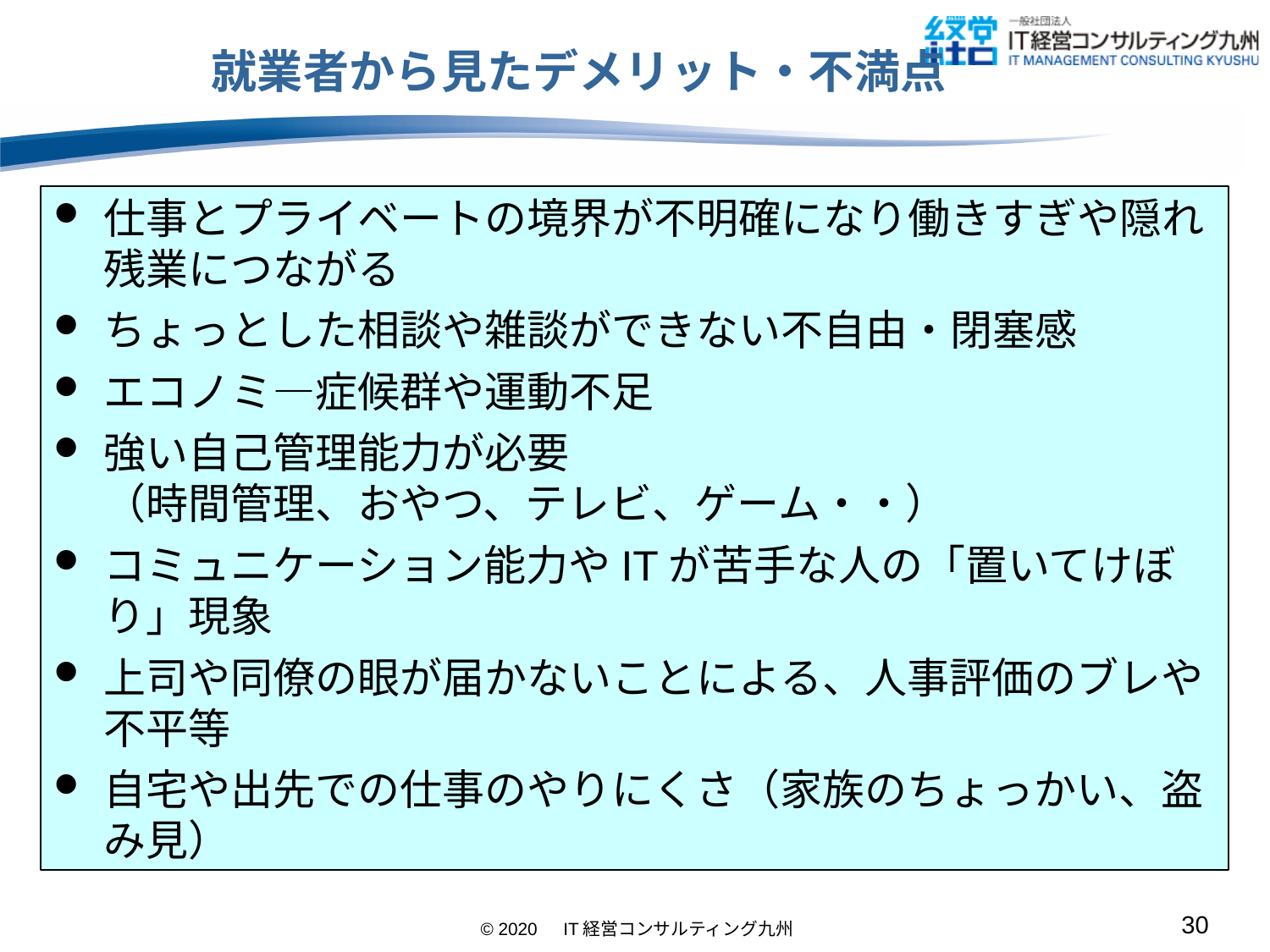

# 就業者から見たデメリット・不満点
仕事とプライベートの境界が不明確になり働きすぎや隠れ残業につながる
ちょっとした相談や雑談ができない不自由・閉塞感
エコノミ―症候群や運動不足
強い自己管理能力が必要
（時間管理、おやつ、テレビ、ゲーム・・）
コミュニケーション能力やITが苦手な人の「置いてけぼり」現象
上司や同僚の眼が届かないことによる、人事評価のブレや不平等
自宅や出先での仕事のやりにくさ（家族のちょっかい、盗み見）
30